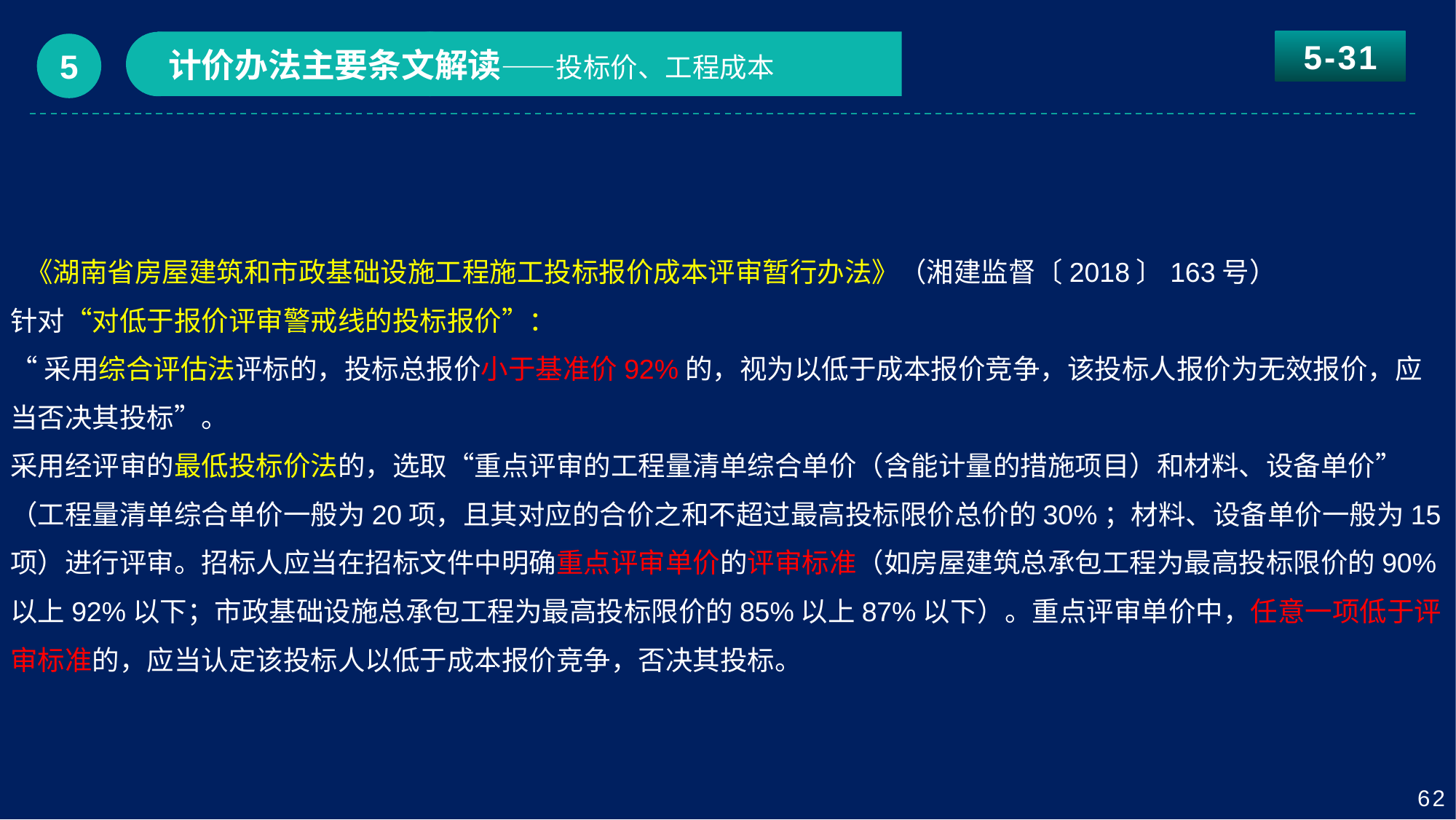

5-31
计价办法主要条文解读——投标价、工程成本

5
 《湖南省房屋建筑和市政基础设施工程施工投标报价成本评审暂行办法》（湘建监督〔2018〕163号）
针对“对低于报价评审警戒线的投标报价”：
“采用综合评估法评标的，投标总报价小于基准价92%的，视为以低于成本报价竞争，该投标人报价为无效报价，应当否决其投标”。
采用经评审的最低投标价法的，选取“重点评审的工程量清单综合单价（含能计量的措施项目）和材料、设备单价”（工程量清单综合单价一般为20项，且其对应的合价之和不超过最高投标限价总价的30%；材料、设备单价一般为15项）进行评审。招标人应当在招标文件中明确重点评审单价的评审标准（如房屋建筑总承包工程为最高投标限价的90%以上92%以下；市政基础设施总承包工程为最高投标限价的85%以上87%以下）。重点评审单价中，任意一项低于评审标准的，应当认定该投标人以低于成本报价竞争，否决其投标。
62